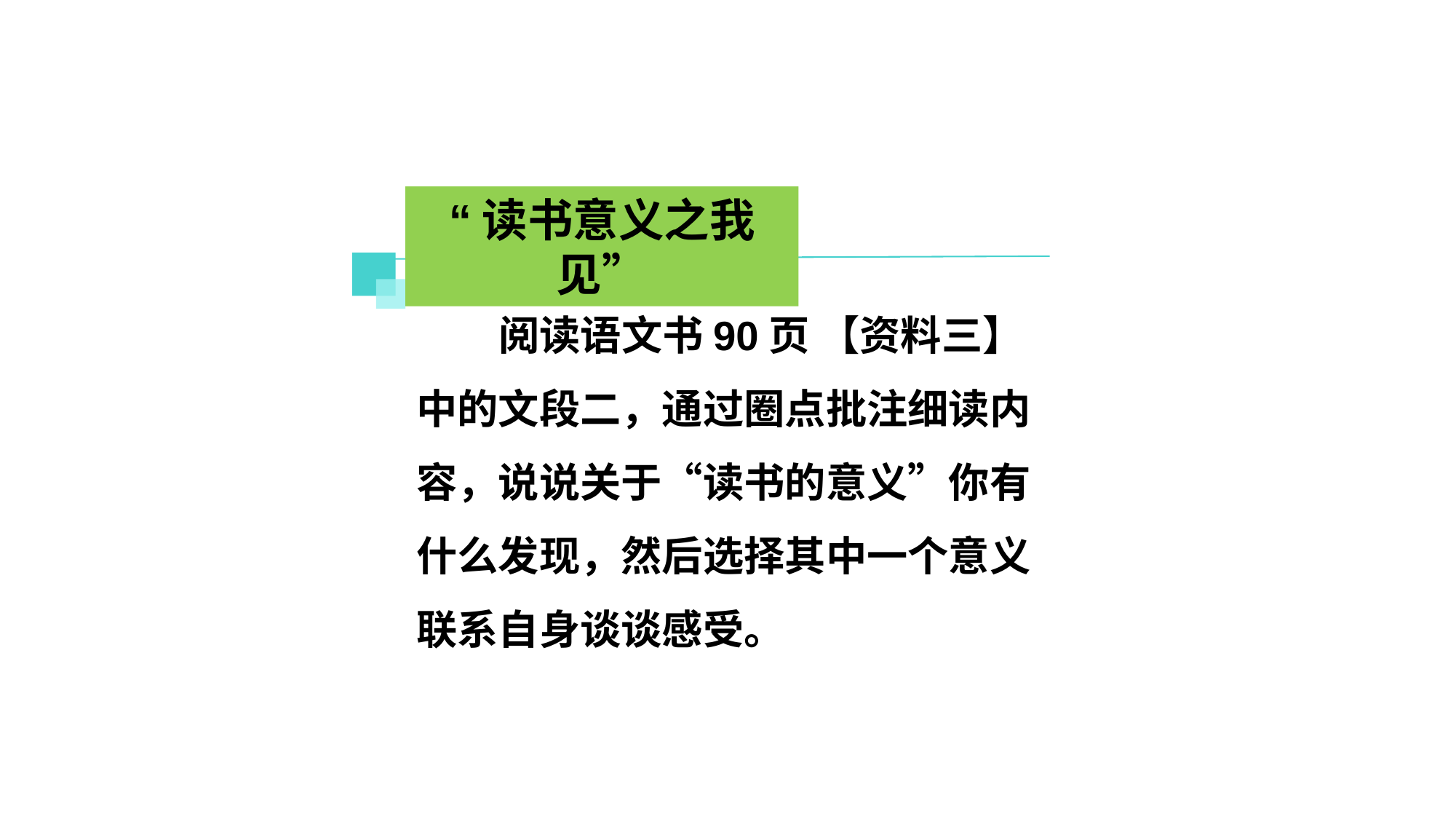

“读书意义之我见”

        阅读语文书90页 【资料三】中的文段二，通过圈点批注细读内容，说说关于“读书的意义”你有什么发现，然后选择其中一个意义联系自身谈谈感受。